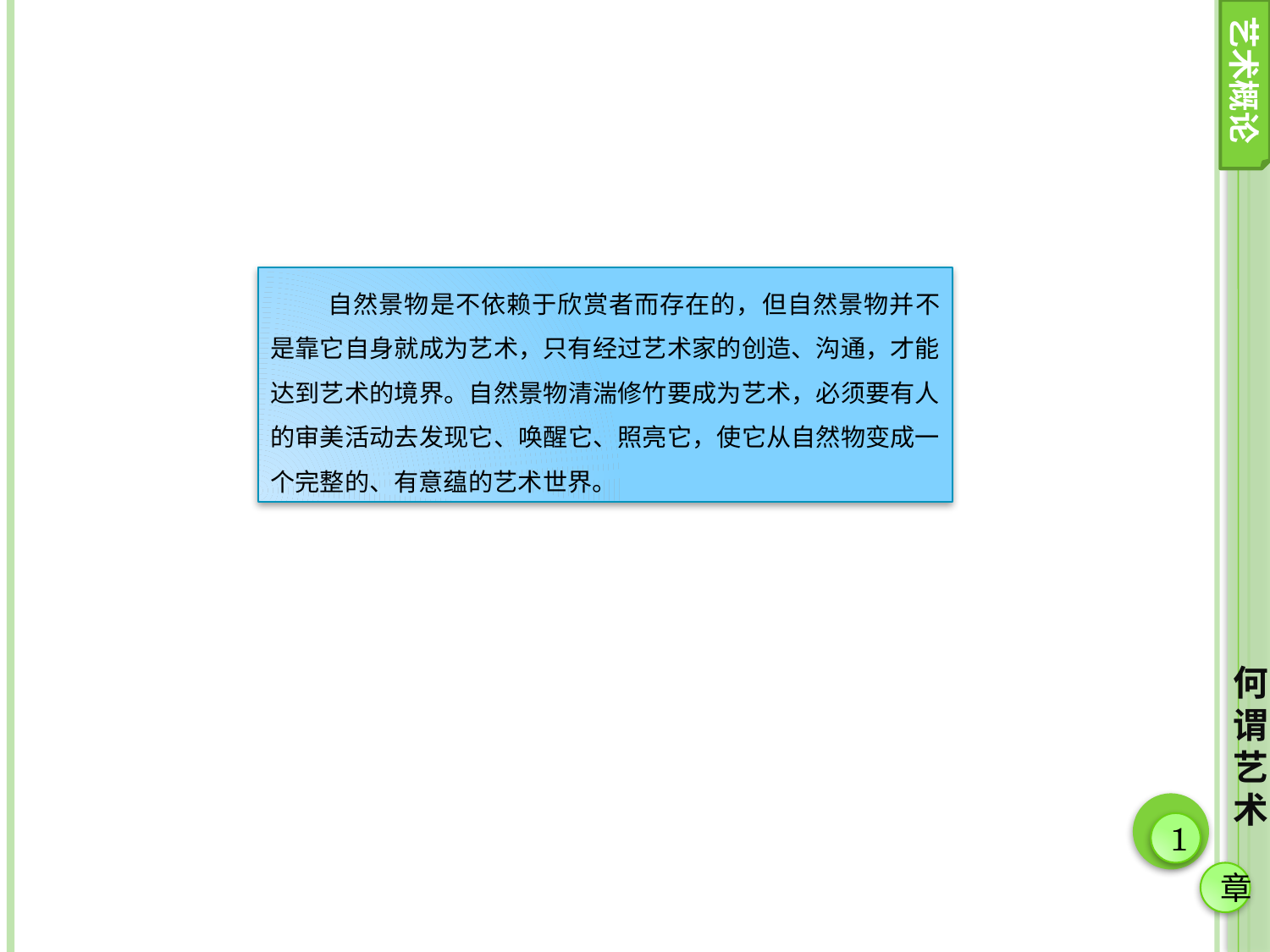

艺术概论
自然景物是不依赖于欣赏者而存在的，但自然景物并不是靠它自身就成为艺术，只有经过艺术家的创造、沟通，才能达到艺术的境界。自然景物清湍修竹要成为艺术，必须要有人的审美活动去发现它、唤醒它、照亮它，使它从自然物变成一个完整的、有意蕴的艺术世界。
何谓艺术
1
章